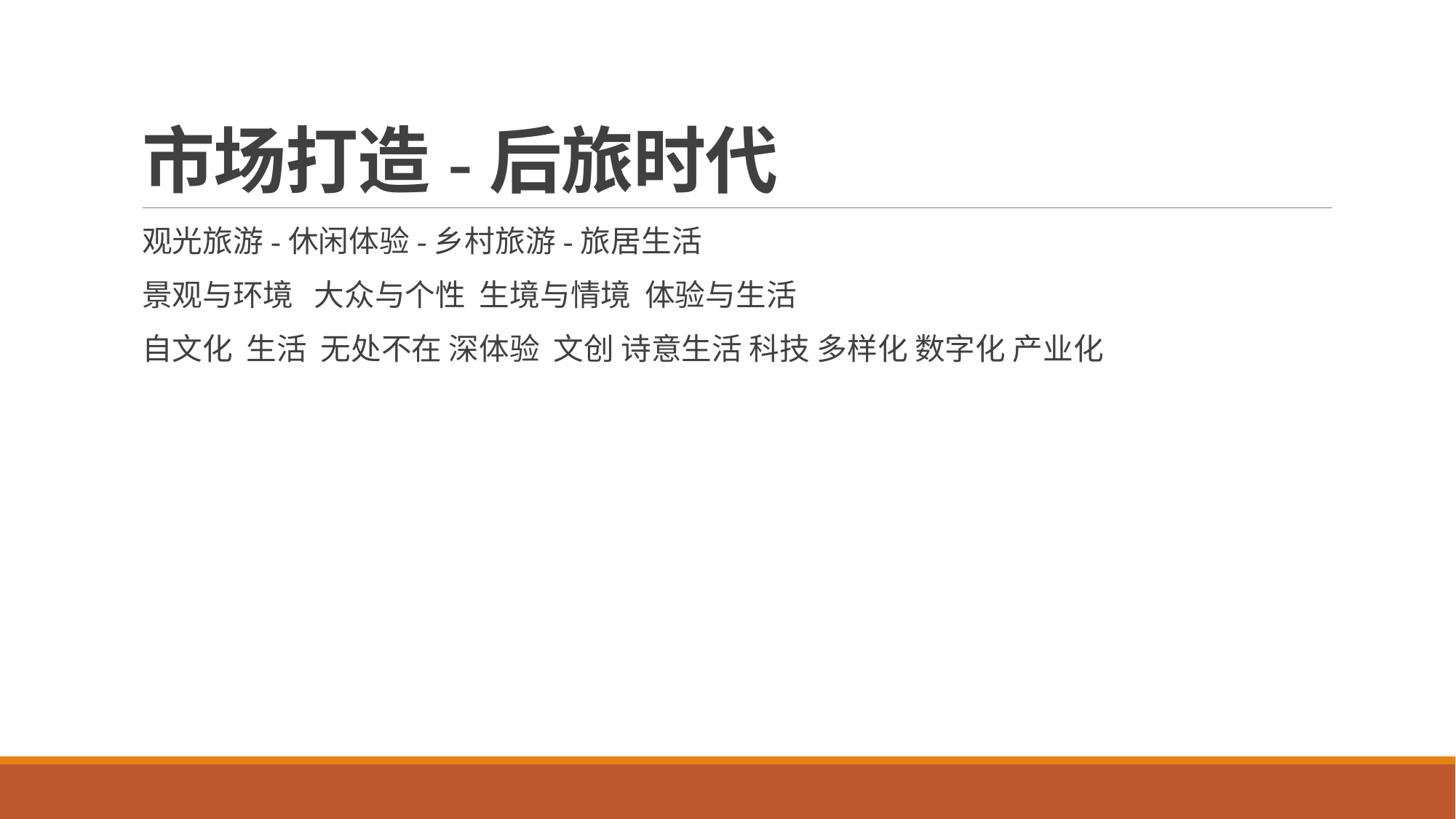

# 市场打造-后旅时代
观光旅游-休闲体验-乡村旅游-旅居生活
景观与环境   大众与个性  生境与情境  体验与生活
自文化  生活  无处不在 深体验  文创 诗意生活 科技 多样化 数字化 产业化